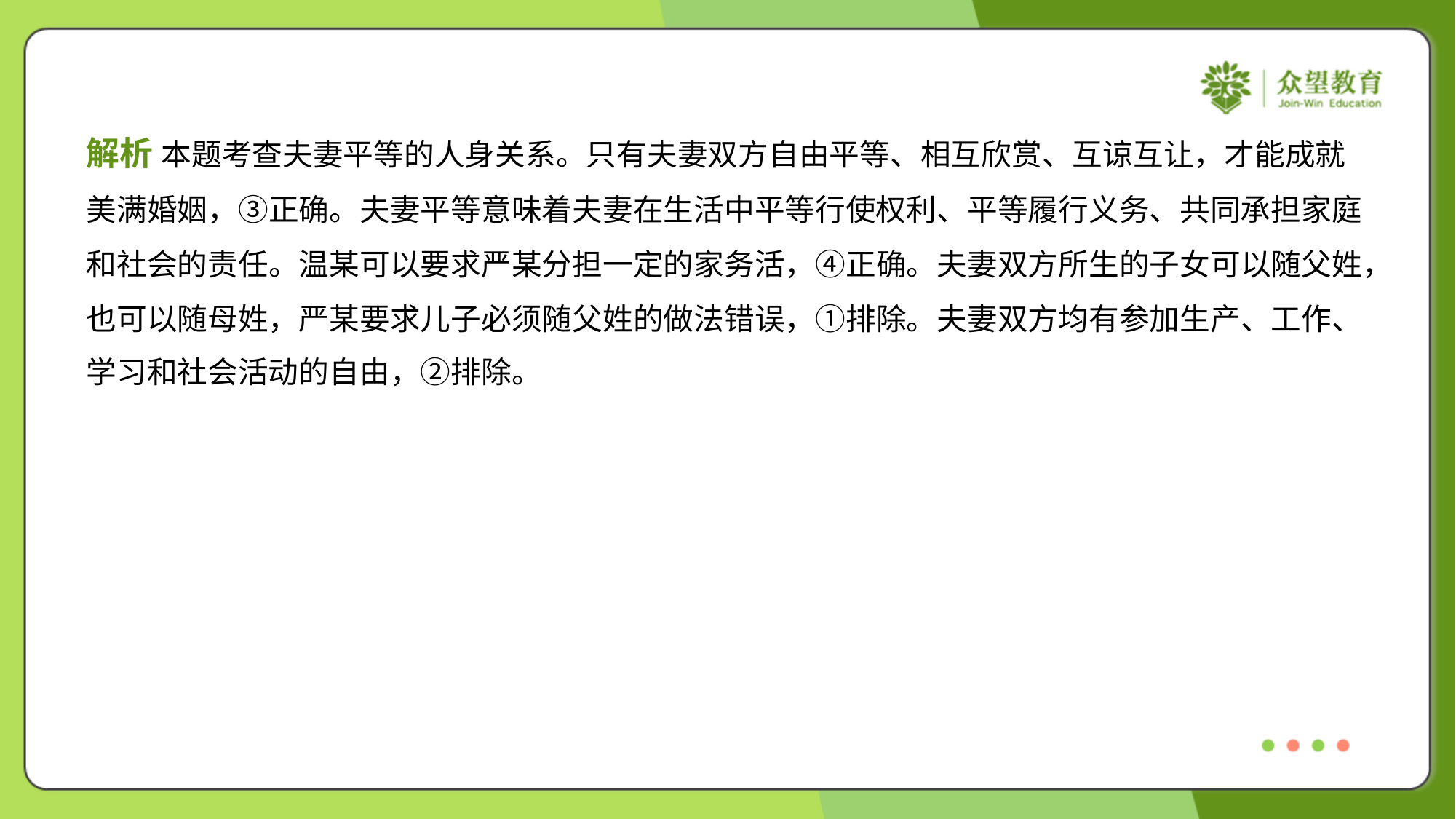

解析 本题考查夫妻平等的人身关系。只有夫妻双方自由平等、相互欣赏、互谅互让，才能成就
美满婚姻，③正确。夫妻平等意味着夫妻在生活中平等行使权利、平等履行义务、共同承担家庭
和社会的责任。温某可以要求严某分担一定的家务活，④正确。夫妻双方所生的子女可以随父姓，
也可以随母姓，严某要求儿子必须随父姓的做法错误，①排除。夫妻双方均有参加生产、工作、
学习和社会活动的自由，②排除。